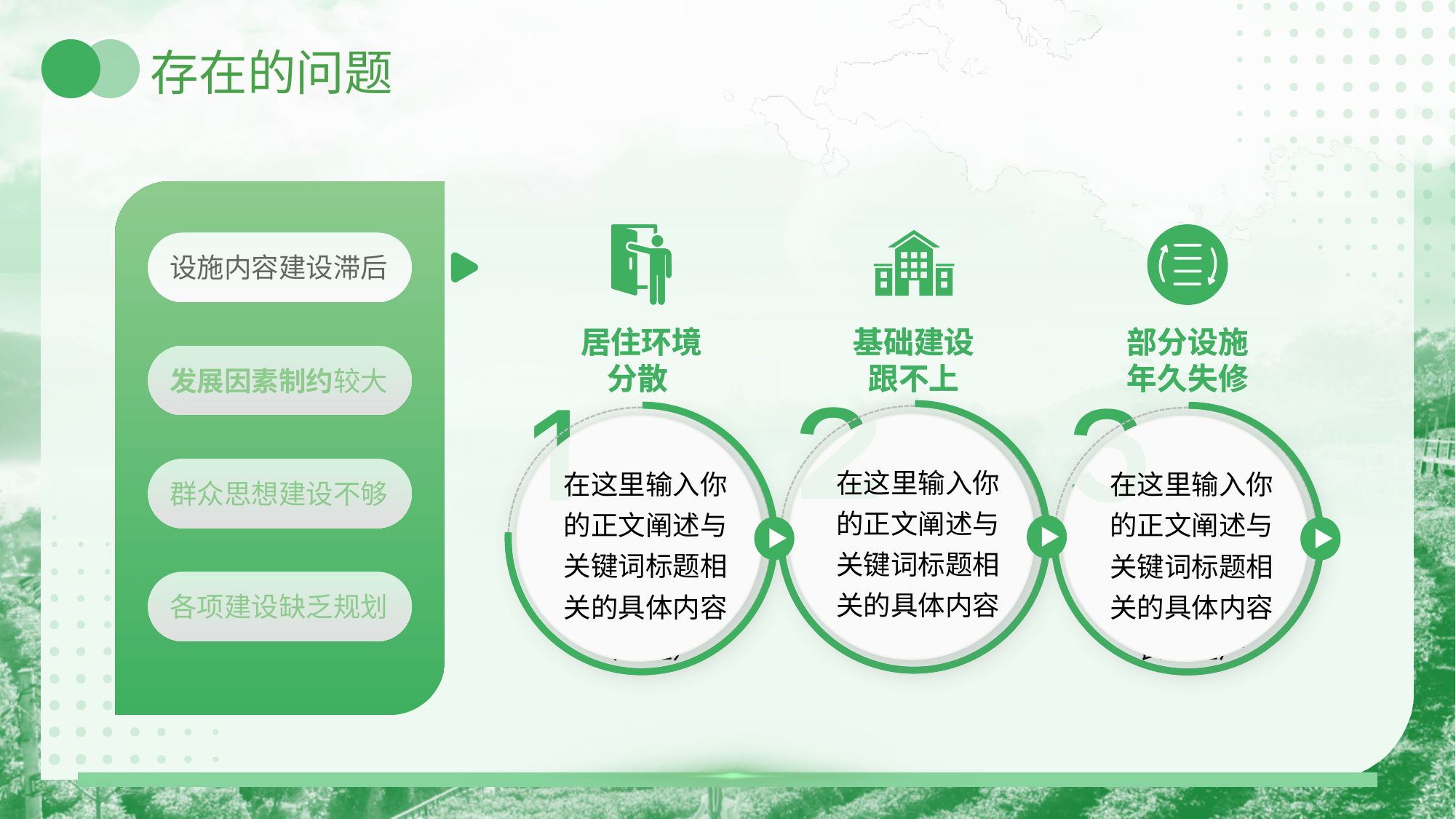

# 存在的问题

设施内容建设滞后

发展因素制约较大

群众思想建设不够

各项建设缺乏规划

居住环境
分散
基础建设
跟不上
部分设施
年久失修
2
1
3

教育、医疗、
文体等基础
公共服务薄弱
我镇由“一乡一镇”合并而成，
辖20个村
（社区）
部分农田水利设施年久失修，功能丧失，
严重影响
农业生产

居住环境
分散
基础建设
跟不上
部分设施
年久失修

在这里输入你的正文阐述与关键词标题相关的具体内容
在这里输入你的正文阐述与关键词标题相关的具体内容
在这里输入你的正文阐述与关键词标题相关的具体内容